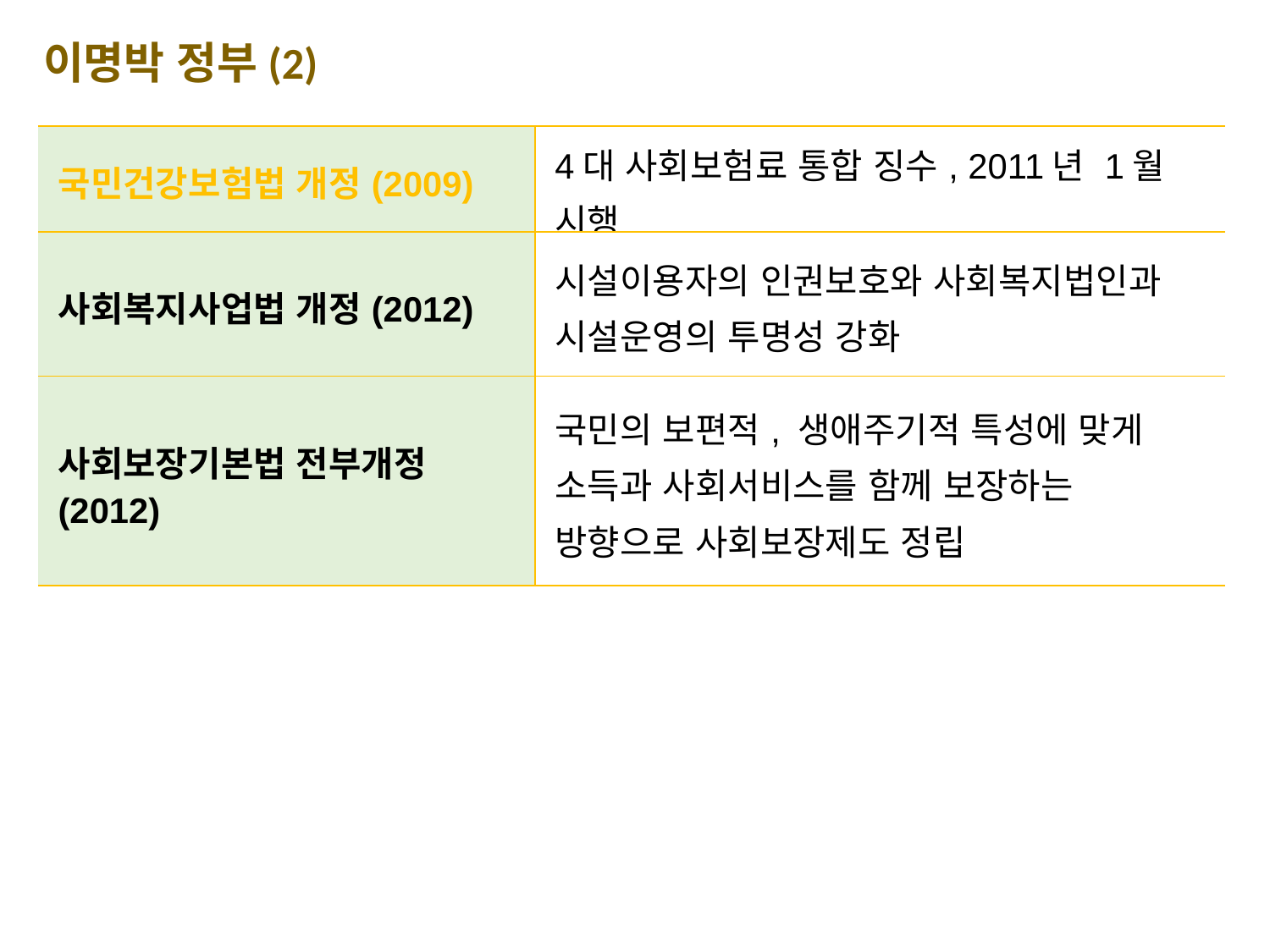

이명박 정부(2)
| 국민건강보험법 개정(2009) | 4대 사회보험료 통합 징수, 2011년 1월 시행 |
| --- | --- |
| 사회복지사업법 개정(2012) | 시설이용자의 인권보호와 사회복지법인과 시설운영의 투명성 강화 |
| 사회보장기본법 전부개정(2012) | 국민의 보편적, 생애주기적 특성에 맞게 소득과 사회서비스를 함께 보장하는 방향으로 사회보장제도 정립 |